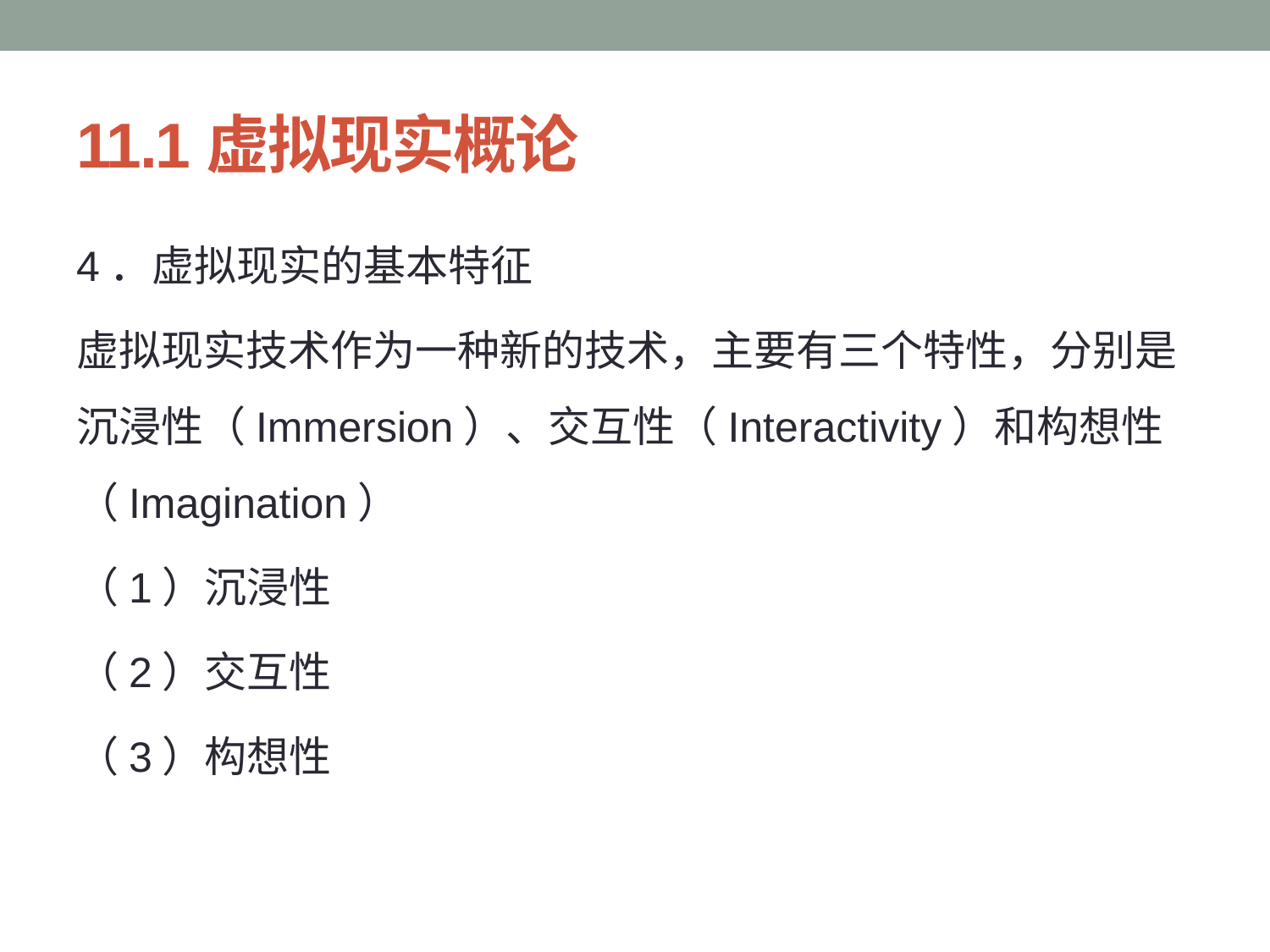

# 11.1虚拟现实概论
4．虚拟现实的基本特征
虚拟现实技术作为一种新的技术，主要有三个特性，分别是沉浸性（Immersion）、交互性（Interactivity）和构想性（Imagination）
（1）沉浸性
（2）交互性
（3）构想性